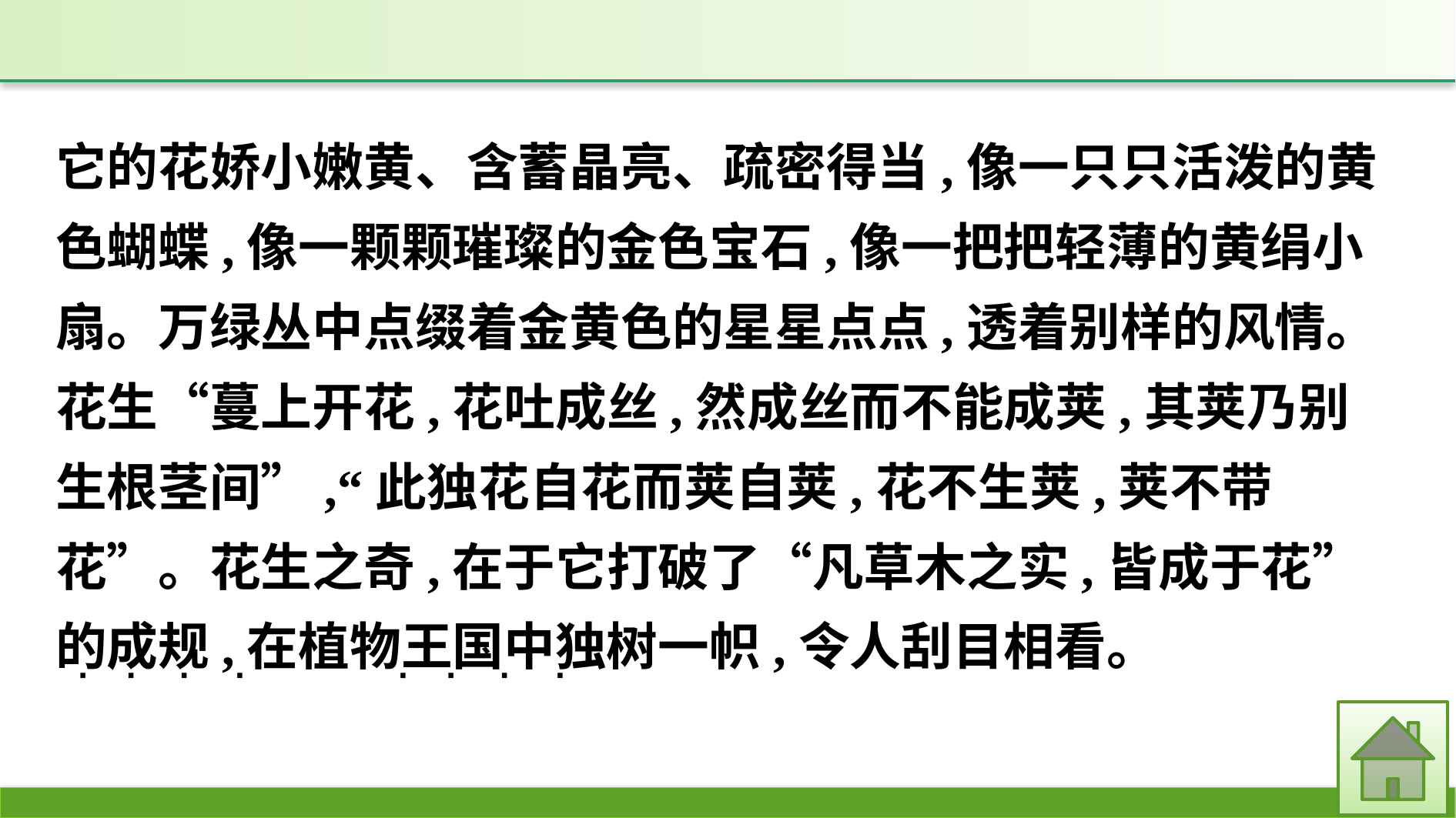

它的花娇小嫩黄、含蓄晶亮、疏密得当,像一只只活泼的黄色蝴蝶,像一颗颗璀璨的金色宝石,像一把把轻薄的黄绢小扇。万绿丛中点缀着金黄色的星星点点,透着别样的风情。花生“蔓上开花,花吐成丝,然成丝而不能成荚,其荚乃别生根茎间”,“此独花自花而荚自荚,花不生荚,荚不带花”。花生之奇,在于它打破了“凡草木之实,皆成于花”的成规,在植物王国中独树一帜,令人刮目相看。
·
·
·
·
·
·
·
·